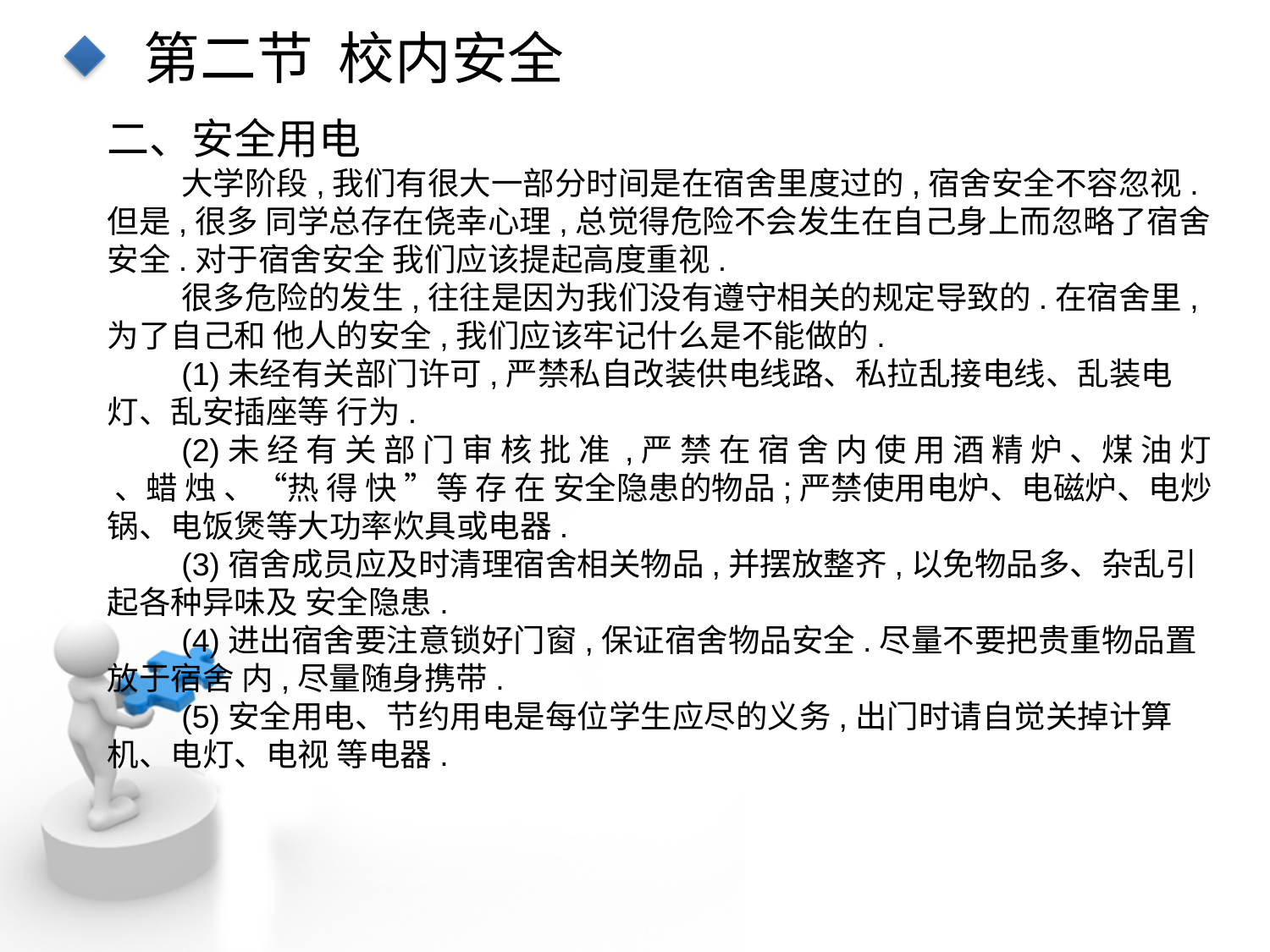

第二节  校内安全

二、安全用电
大学阶段,我们有很大一部分时间是在宿舍里度过的,宿舍安全不容忽视.但是,很多 同学总存在侥幸心理,总觉得危险不会发生在自己身上而忽略了宿舍安全.对于宿舍安全 我们应该提起高度重视.
很多危险的发生,往往是因为我们没有遵守相关的规定导致的.在宿舍里,为了自己和 他人的安全,我们应该牢记什么是不能做的.
(1)未经有关部门许可,严禁私自改装供电线路、私拉乱接电线、乱装电灯、乱安插座等 行为.
(2)未 经 有 关 部 门 审 核 批 准 ,严 禁 在 宿 舍 内 使 用 酒 精 炉 、煤 油 灯 、蜡 烛 、“热 得 快 ”等 存 在 安全隐患的物品;严禁使用电炉、电磁炉、电炒锅、电饭煲等大功率炊具或电器.
(3)宿舍成员应及时清理宿舍相关物品,并摆放整齐,以免物品多、杂乱引起各种异味及 安全隐患.
(4)进出宿舍要注意锁好门窗,保证宿舍物品安全.尽量不要把贵重物品置放于宿舍 内,尽量随身携带.
(5)安全用电、节约用电是每位学生应尽的义务,出门时请自觉关掉计算机、电灯、电视 等电器.

点击添加文本
点击添加文本
点击添加文本
点击添加文本